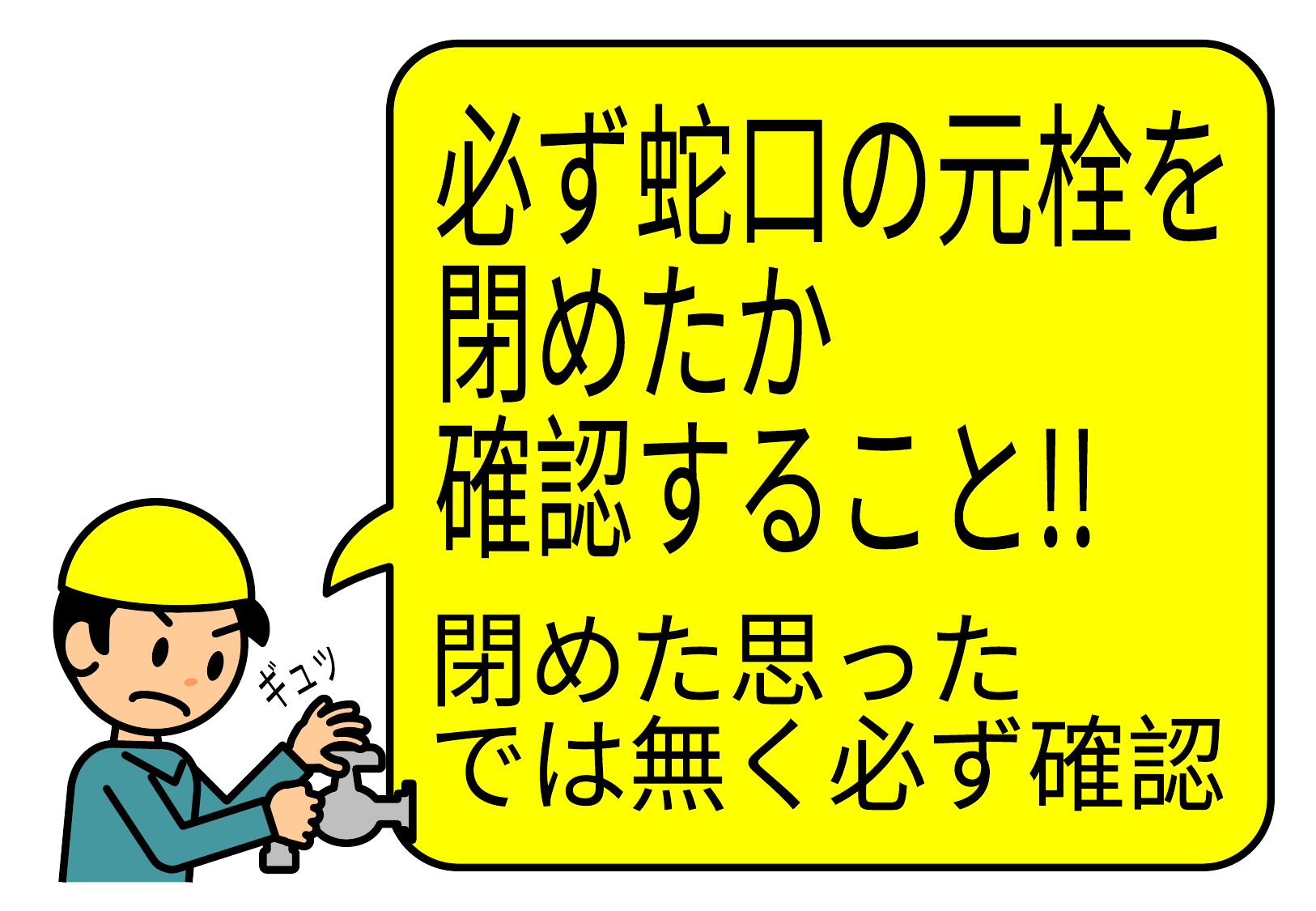

必ず蛇口の元栓を
閉めたか
確認すること!!
閉めた思った
では無く必ず確認

ギュッ